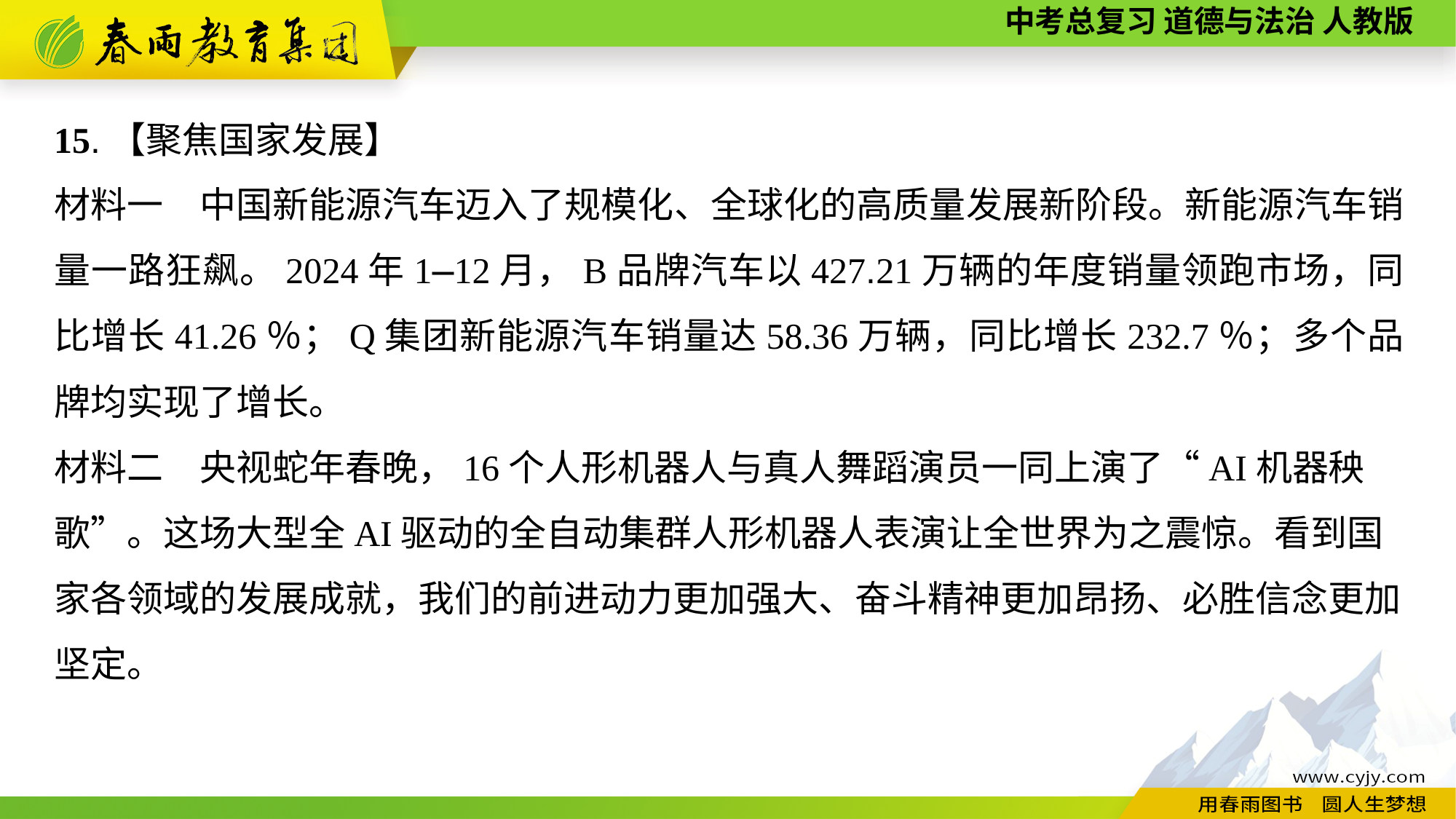

15.【聚焦国家发展】
材料一　中国新能源汽车迈入了规模化、全球化的高质量发展新阶段。新能源汽车销量一路狂飙。2024年1—12月，B品牌汽车以427.21万辆的年度销量领跑市场，同比增长41.26％；Q集团新能源汽车销量达58.36万辆，同比增长232.7％；多个品牌均实现了增长。
材料二　央视蛇年春晚，16个人形机器人与真人舞蹈演员一同上演了“AI机器秧歌”。这场大型全AI驱动的全自动集群人形机器人表演让全世界为之震惊。看到国家各领域的发展成就，我们的前进动力更加强大、奋斗精神更加昂扬、必胜信念更加
坚定。